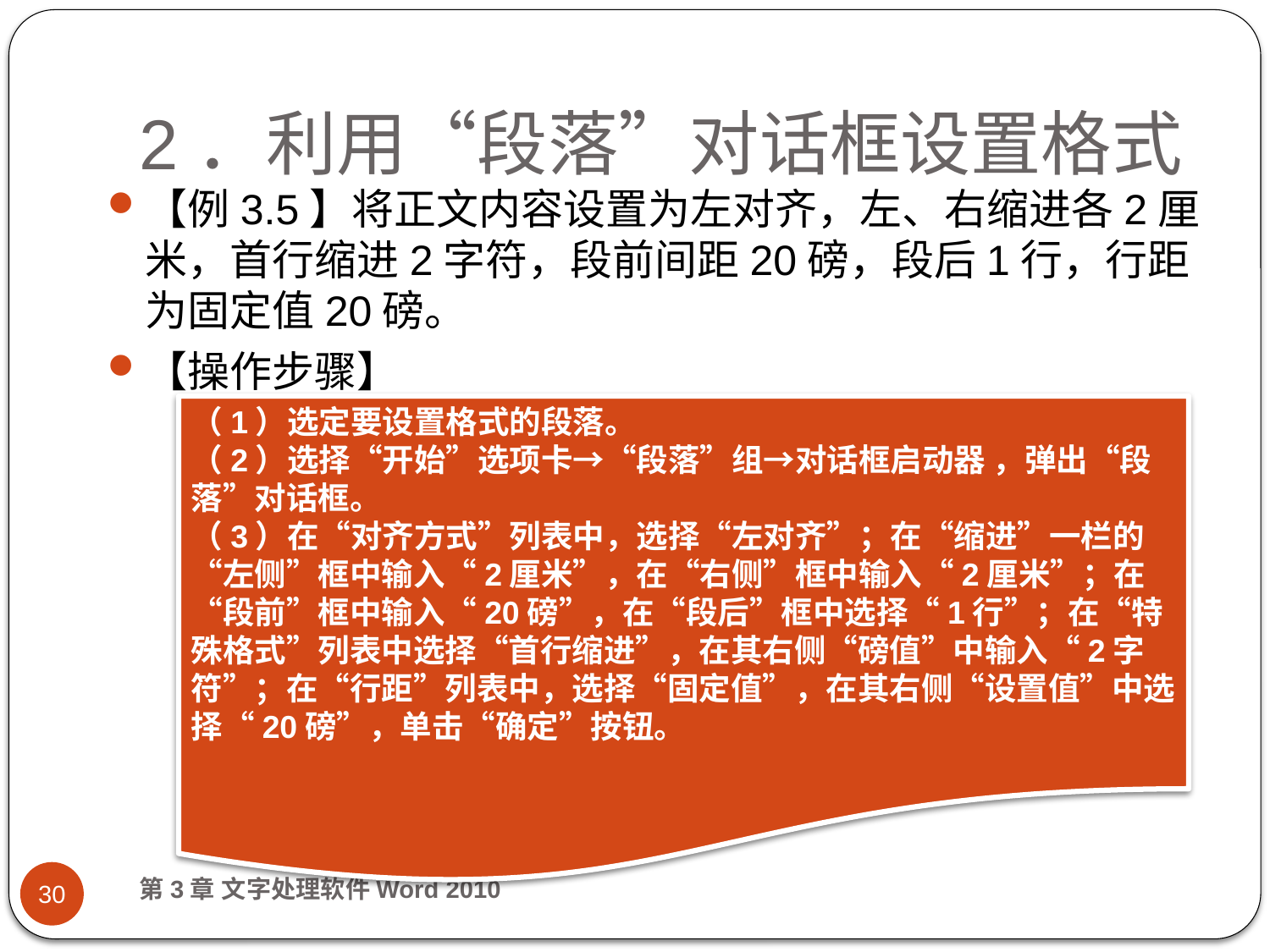

# 2．利用“段落”对话框设置格式
【例3.5】将正文内容设置为左对齐，左、右缩进各2厘米，首行缩进2字符，段前间距20磅，段后1行，行距为固定值20磅。
【操作步骤】

（1）选定要设置格式的段落。
（2）选择“开始”选项卡→“段落”组→对话框启动器 ，弹出“段落”对话框。
（3）在“对齐方式”列表中，选择“左对齐”；在“缩进”一栏的“左侧”框中输入“2厘米”，在“右侧”框中输入“2厘米”；在“段前”框中输入“20磅”，在“段后”框中选择“1行”；在“特殊格式”列表中选择“首行缩进”，在其右侧“磅值”中输入“2字符”；在“行距”列表中，选择“固定值”，在其右侧“设置值”中选择“20磅”，单击“确定”按钮。

第3章 文字处理软件Word 2010
30